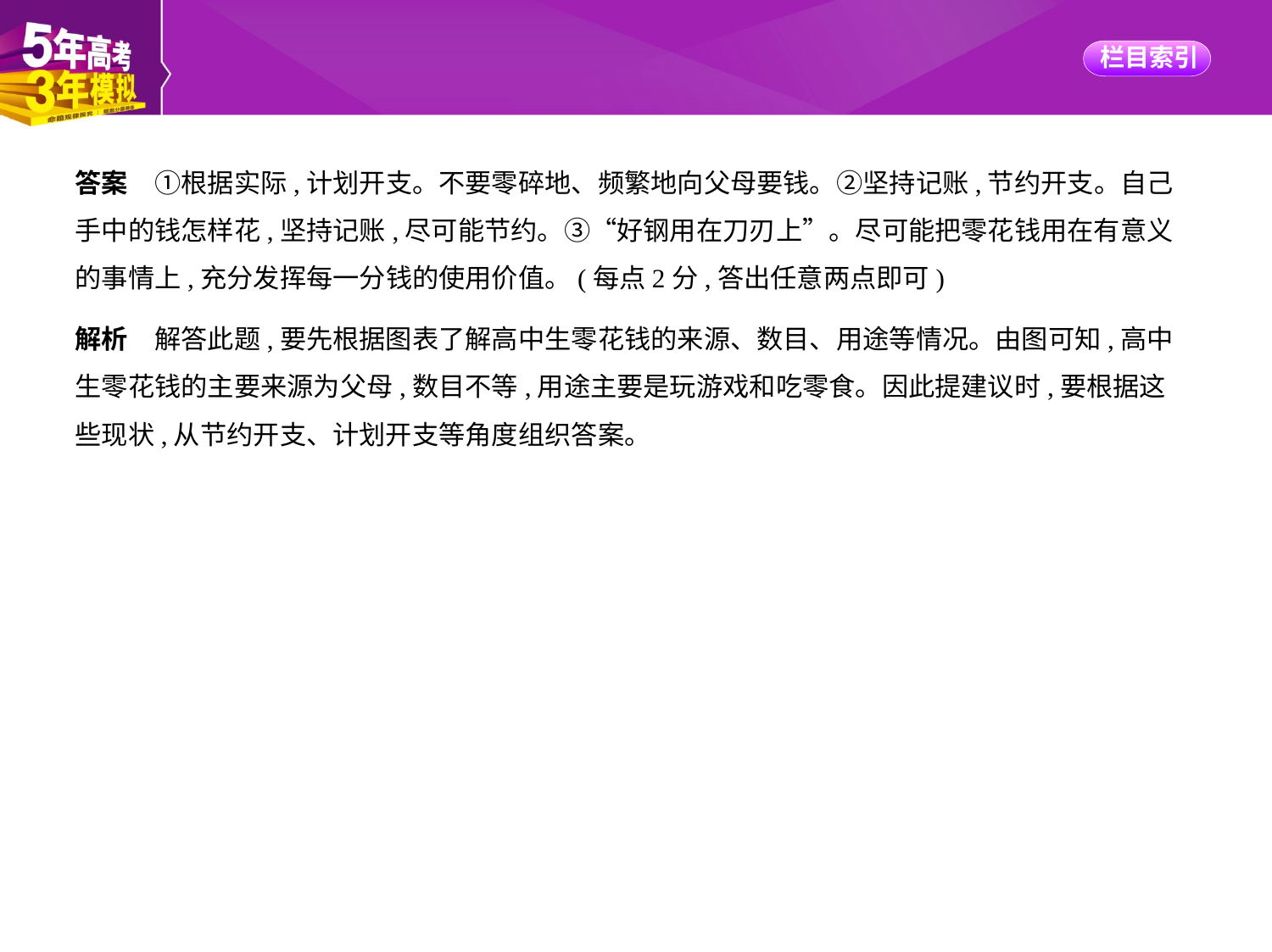

答案　①根据实际,计划开支。不要零碎地、频繁地向父母要钱。②坚持记账,节约开支。自己
手中的钱怎样花,坚持记账,尽可能节约。③“好钢用在刀刃上”。尽可能把零花钱用在有意义
的事情上,充分发挥每一分钱的使用价值。(每点2分,答出任意两点即可)
解析　解答此题,要先根据图表了解高中生零花钱的来源、数目、用途等情况。由图可知,高中
生零花钱的主要来源为父母,数目不等,用途主要是玩游戏和吃零食。因此提建议时,要根据这
些现状,从节约开支、计划开支等角度组织答案。